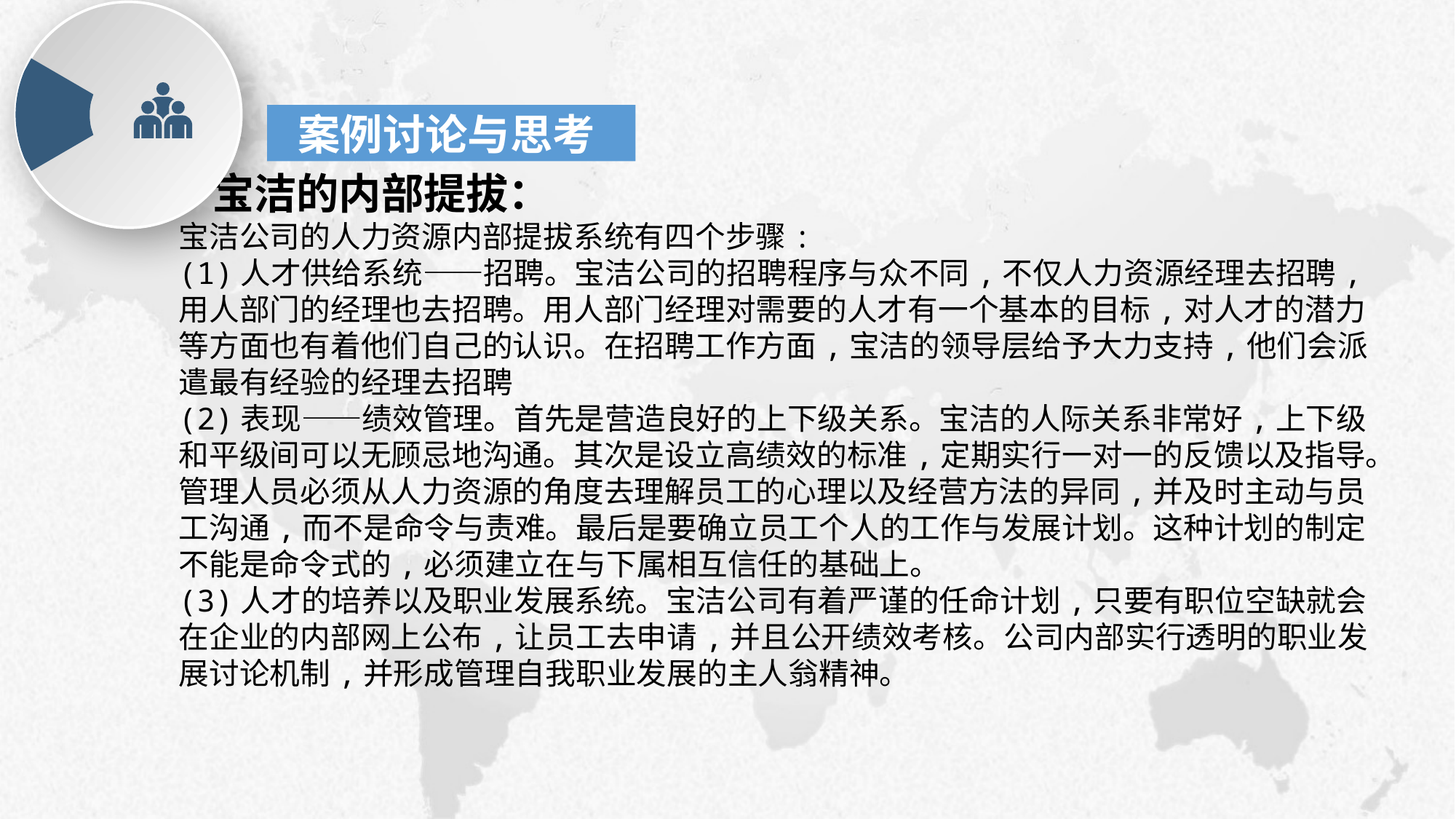

案例讨论与思考
   宝洁的内部提拔：
宝洁公司的人力资源内部提拔系统有四个步骤:
(1)人才供给系统——招聘。宝洁公司的招聘程序与众不同,不仅人力资源经理去招聘,用人部门的经理也去招聘。用人部门经理对需要的人才有一个基本的目标,对人才的潜力等方面也有着他们自己的认识。在招聘工作方面,宝洁的领导层给予大力支持,他们会派遣最有经验的经理去招聘
(2)表现——绩效管理。首先是营造良好的上下级关系。宝洁的人际关系非常好,上下级和平级间可以无顾忌地沟通。其次是设立高绩效的标准,定期实行一对一的反馈以及指导。管理人员必须从人力资源的角度去理解员工的心理以及经营方法的异同,并及时主动与员工沟通,而不是命令与责难。最后是要确立员工个人的工作与发展计划。这种计划的制定不能是命令式的,必须建立在与下属相互信任的基础上。
(3)人才的培养以及职业发展系统。宝洁公司有着严谨的任命计划,只要有职位空缺就会在企业的内部网上公布,让员工去申请,并且公开绩效考核。公司内部实行透明的职业发展讨论机制,并形成管理自我职业发展的主人翁精神。